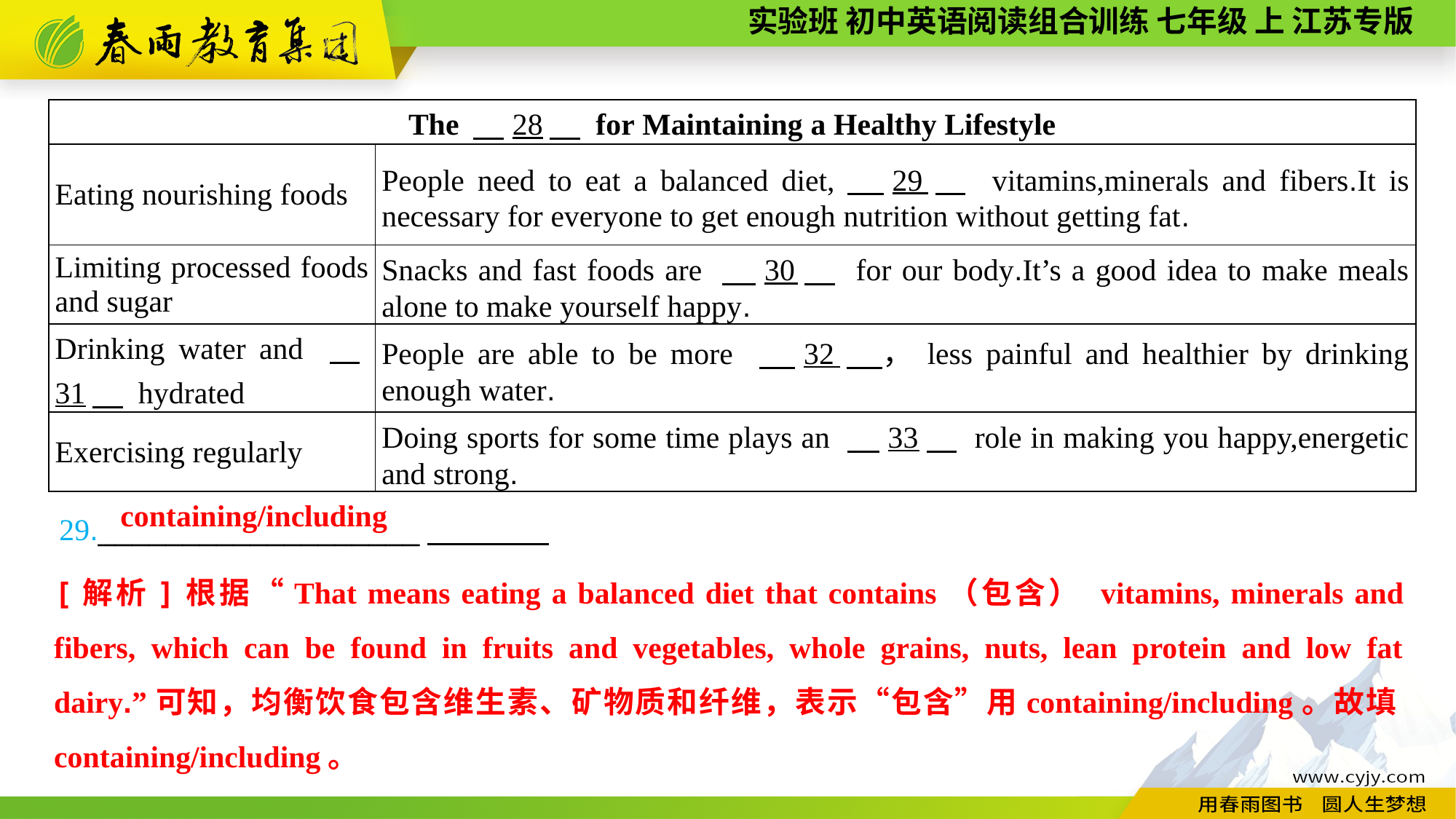

| The 　28　 for Maintaining a Healthy Lifestyle |  |
| --- | --- |
| Eating nourishing foods | People need to eat a balanced diet,　29　 vitamins,minerals and fibers.It is necessary for everyone to get enough nutrition without getting fat. |
| Limiting processed foods and sugar | Snacks and fast foods are 　30　 for our body.It’s a good idea to make meals alone to make yourself happy. |
| Drinking water and 　31　 hydrated | People are able to be more 　32　，less painful and healthier by drinking enough water. |
| Exercising regularly | Doing sports for some time plays an 　33　 role in making you happy,energetic and strong. |
29.___________________
containing/including
[解析]根据“That means eating a balanced diet that contains（包含） vitamins, minerals and fibers, which can be found in fruits and vegetables, whole grains, nuts, lean protein and low fat dairy.”可知，均衡饮食包含维生素、矿物质和纤维，表示“包含”用containing/including。故填containing/including。